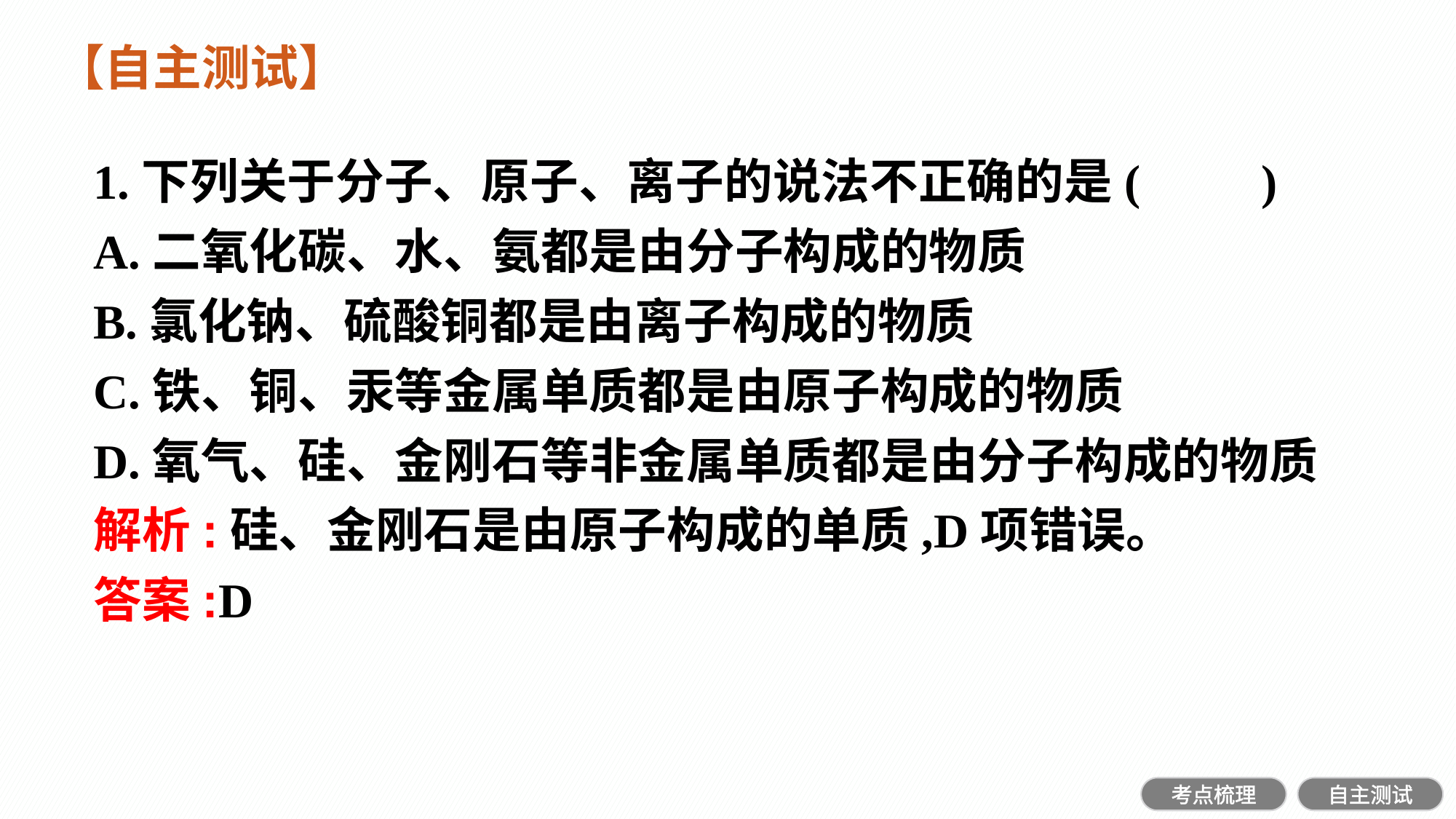

【自主测试】
1.下列关于分子、原子、离子的说法不正确的是(　　)
A.二氧化碳、水、氨都是由分子构成的物质
B.氯化钠、硫酸铜都是由离子构成的物质
C.铁、铜、汞等金属单质都是由原子构成的物质
D.氧气、硅、金刚石等非金属单质都是由分子构成的物质
解析:硅、金刚石是由原子构成的单质,D项错误。
答案:D